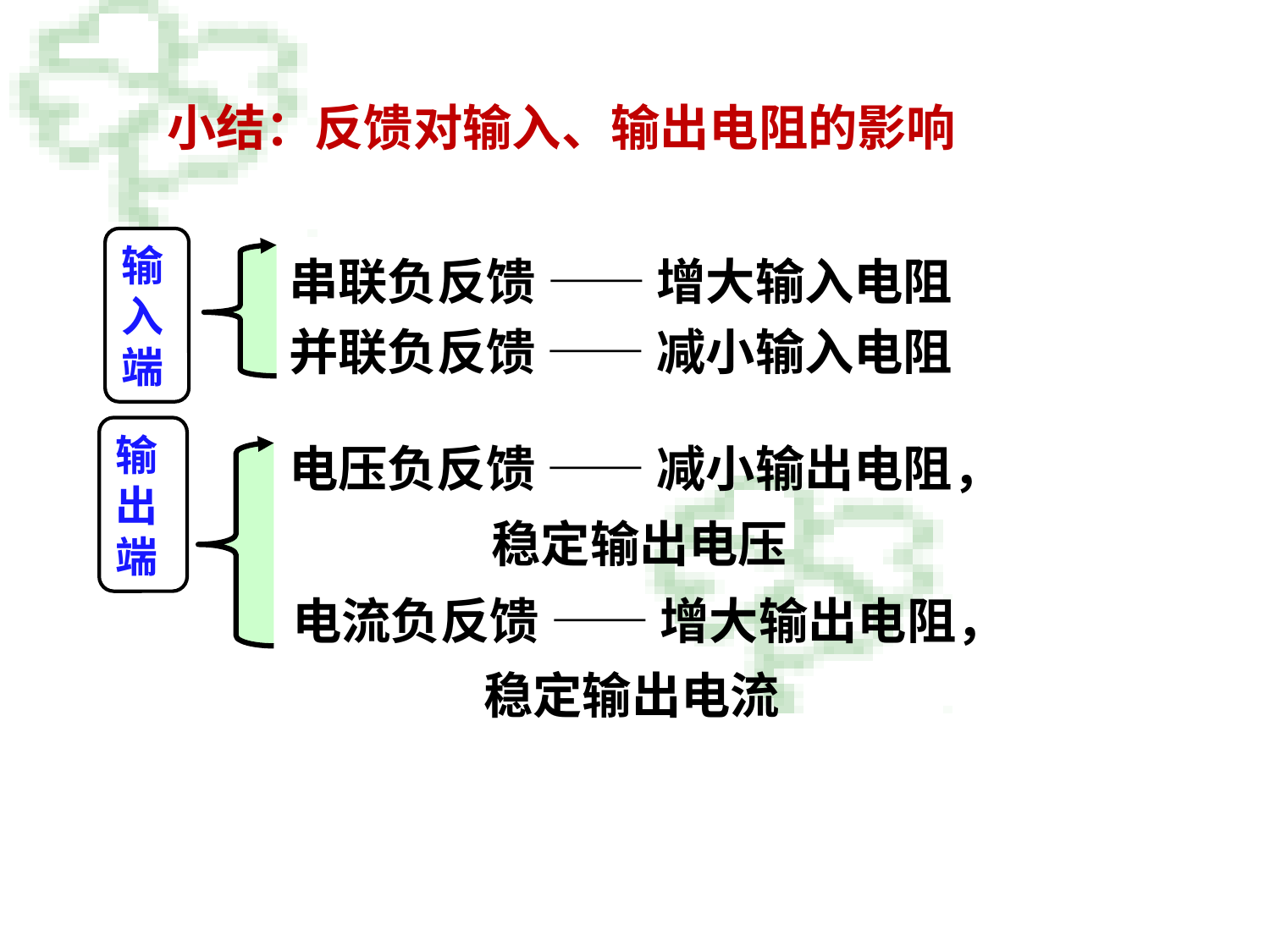

小结：反馈对输入、输出电阻的影响
输入端
串联负反馈 —— 增大输入电阻

并联负反馈 —— 减小输入电阻
输出端
电压负反馈 —— 减小输出电阻，
                 稳定输出电压

电流负反馈 —— 增大输出电阻，
                稳定输出电流